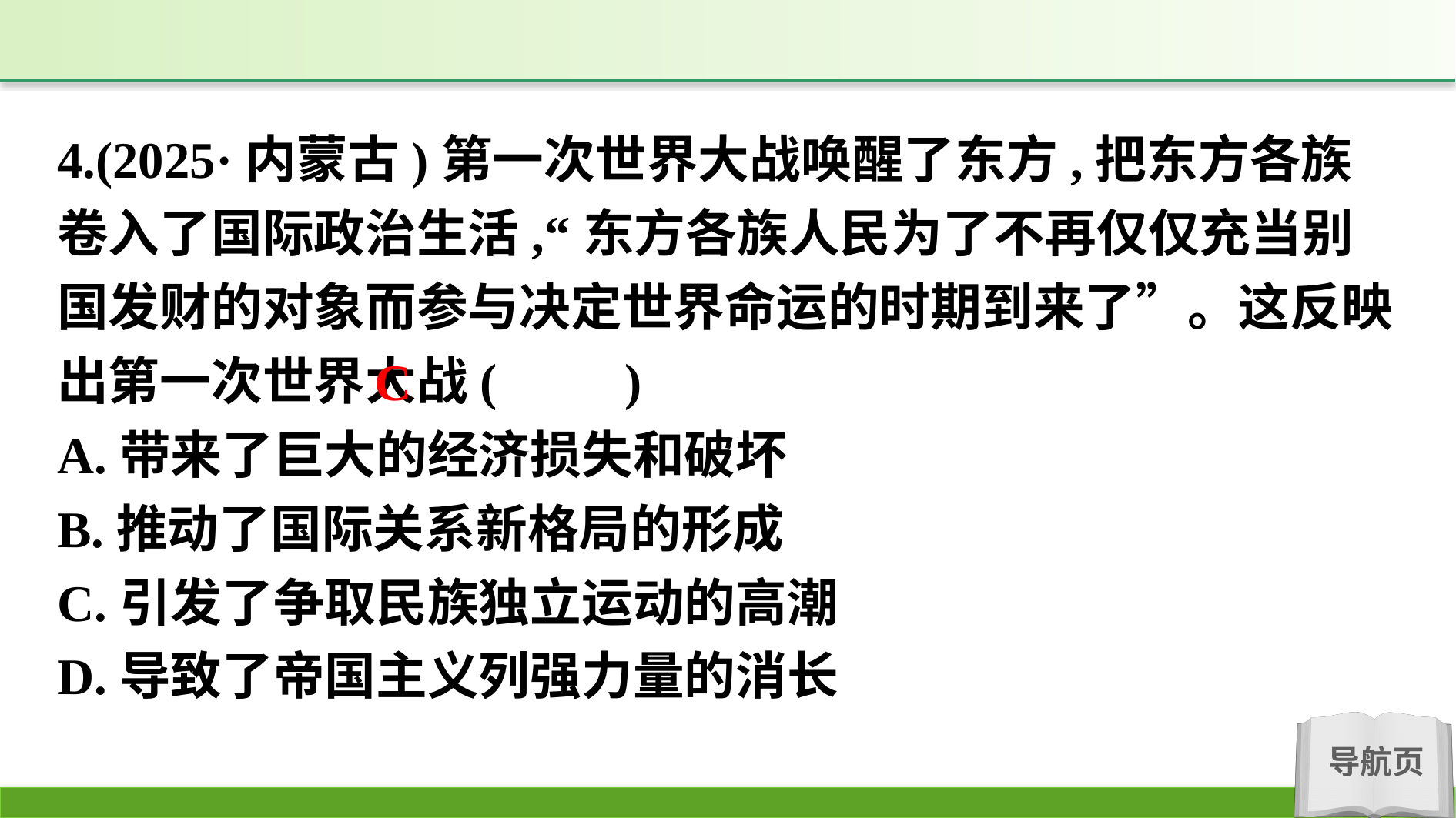

4.(2025·内蒙古)第一次世界大战唤醒了东方,把东方各族卷入了国际政治生活,“东方各族人民为了不再仅仅充当别国发财的对象而参与决定世界命运的时期到来了”。这反映出第一次世界大战(　　)
A.带来了巨大的经济损失和破坏
B.推动了国际关系新格局的形成
C.引发了争取民族独立运动的高潮
D.导致了帝国主义列强力量的消长
C